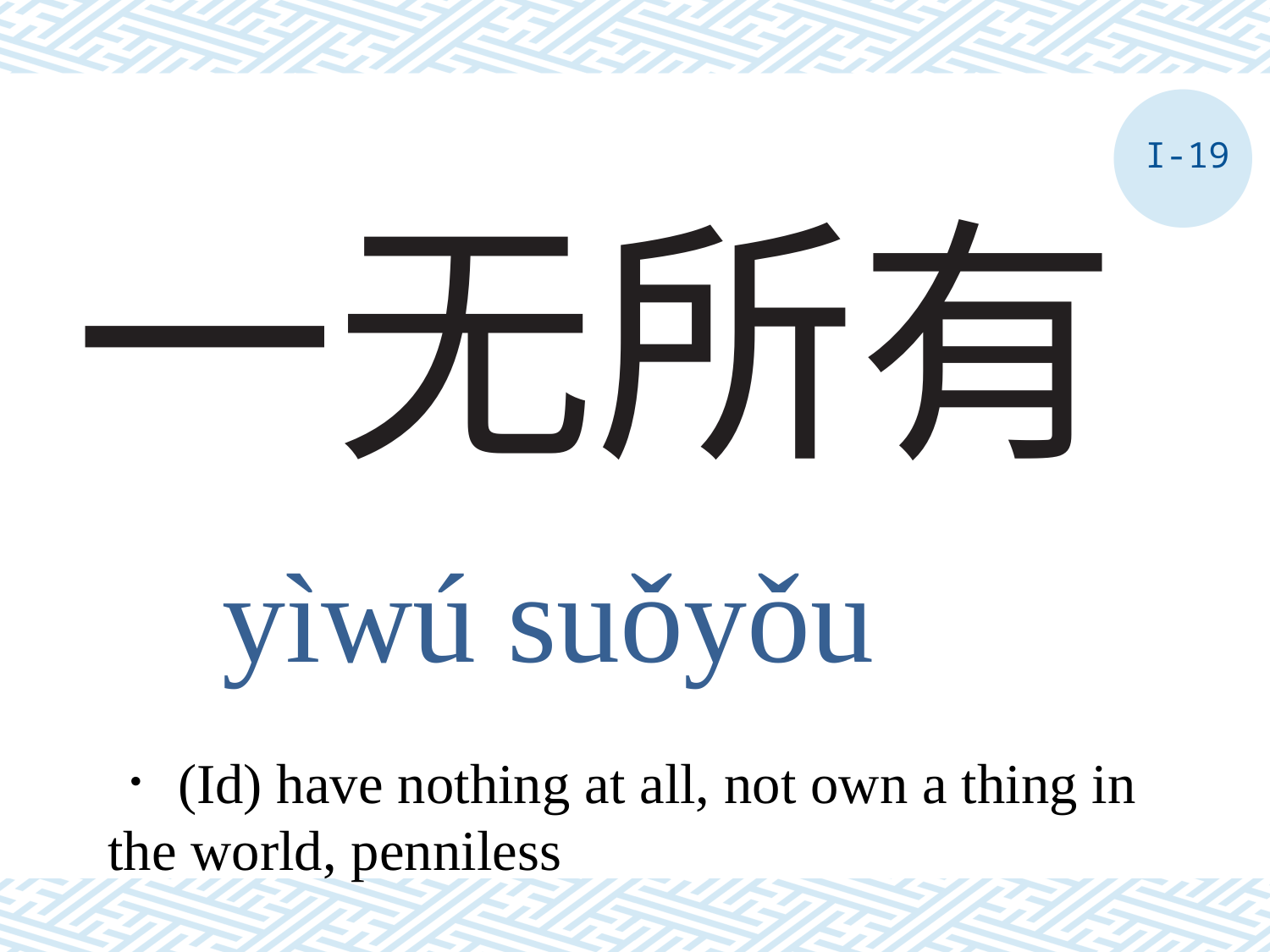

I-19

# 一无所有
yìwú suǒyǒu
．(Id) have nothing at all, not own a thing in the world, penniless